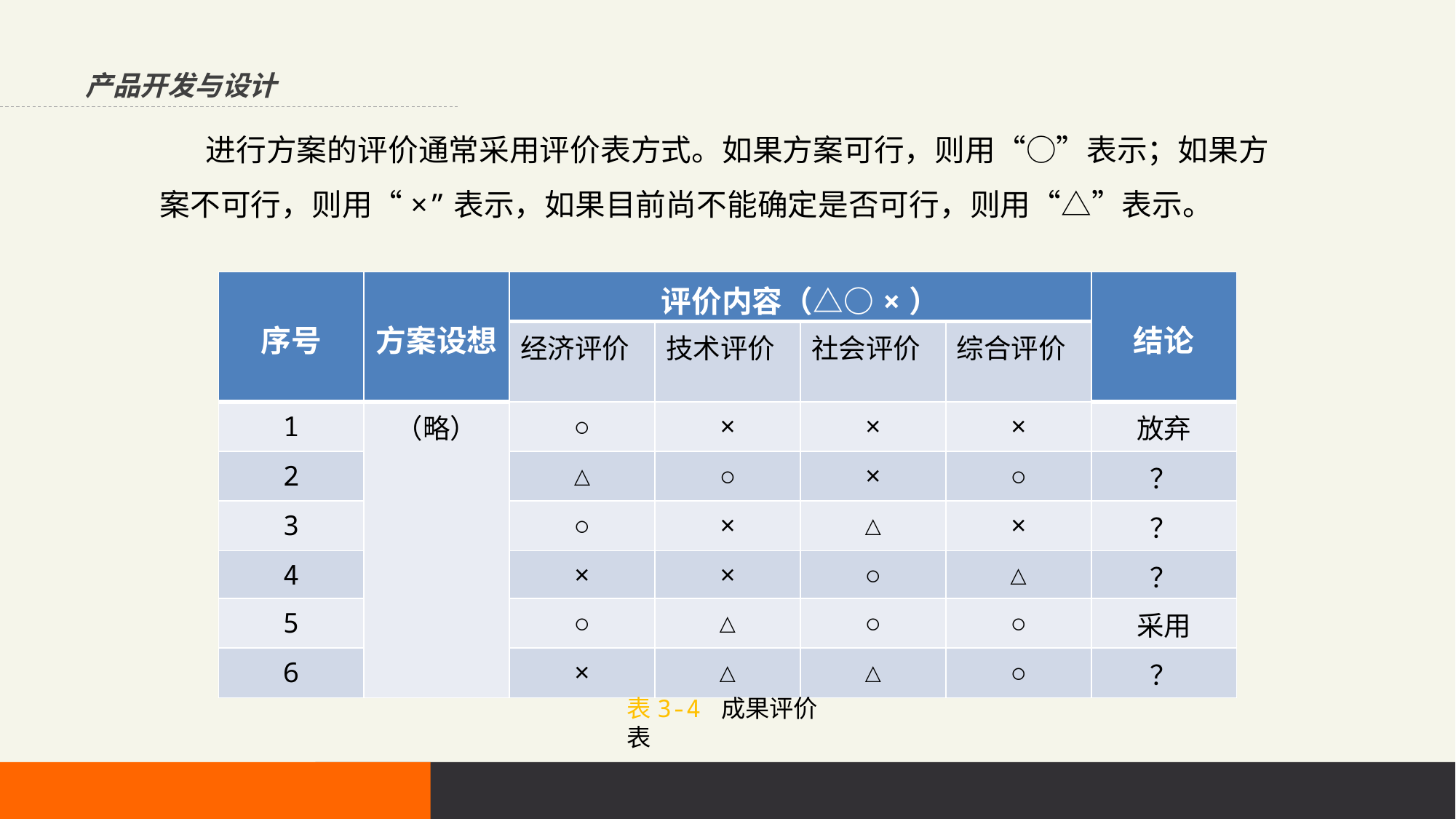

产品开发与设计
 进行方案的评价通常采用评价表方式。如果方案可行，则用“○”表示；如果方案不可行，则用“×”表示，如果目前尚不能确定是否可行，则用“△”表示。
| 序号 | 方案设想 | 评价内容（△○×） |  |  |  | 结论 |
| --- | --- | --- | --- | --- | --- | --- |
|  |  | 经济评价 | 技术评价 | 社会评价 | 综合评价 |  |
| 1 | （略） | ○ | × | × | × | 放弃 |
| 2 |  | △ | ○ | × | ○ | ？ |
| 3 |  | ○ | × | △ | × | ？ |
| 4 |  | × | × | ○ | △ | ？ |
| 5 |  | ○ | △ | ○ | ○ | 采用 |
| 6 |  | × | △ | △ | ○ | ？ |
表3-4 成果评价表